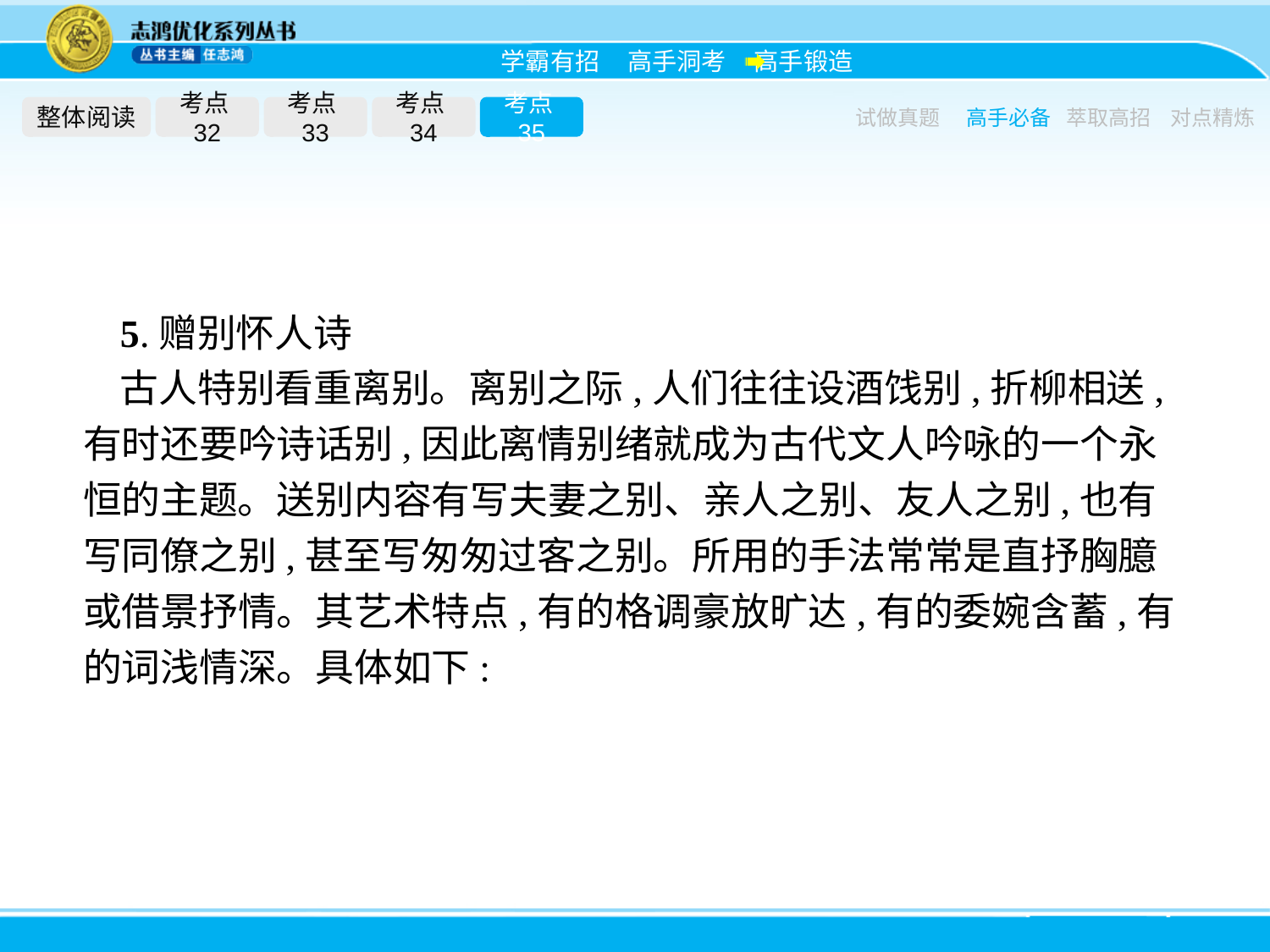

整体阅读
考点32
考点33
考点34
考点35
试做真题
高手必备
萃取高招
对点精炼
5.赠别怀人诗
古人特别看重离别。离别之际,人们往往设酒饯别,折柳相送,有时还要吟诗话别,因此离情别绪就成为古代文人吟咏的一个永恒的主题。送别内容有写夫妻之别、亲人之别、友人之别,也有写同僚之别,甚至写匆匆过客之别。所用的手法常常是直抒胸臆或借景抒情。其艺术特点,有的格调豪放旷达,有的委婉含蓄,有的词浅情深。具体如下: